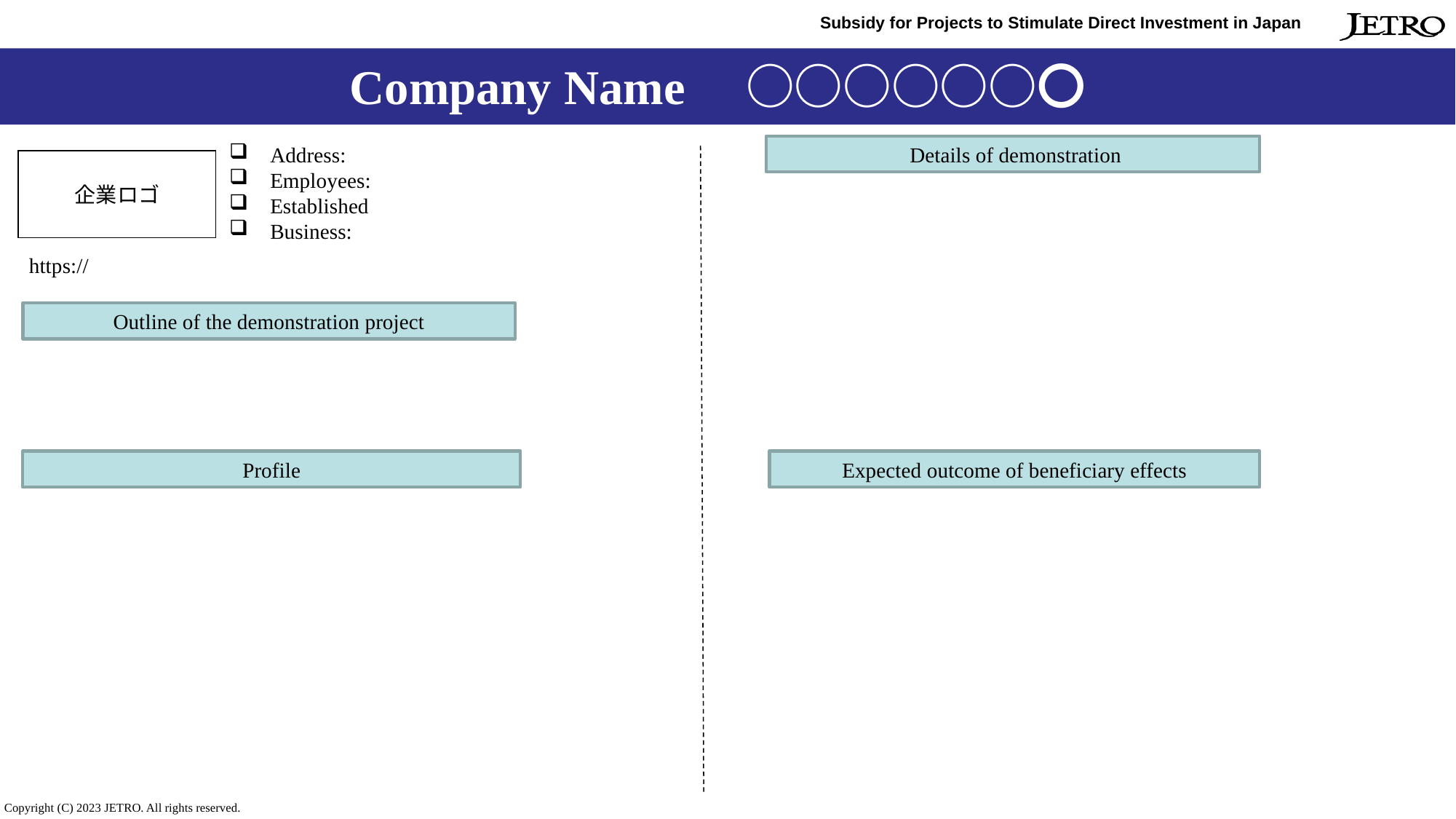

Subsidy for Projects to Stimulate Direct Investment in Japan
# Company Name　○○○○○○〇
Address:
Employees:
Established
Business:
 Details of demonstration

企業ロゴ

https://

Outline of the demonstration project

Profile
Expected outcome of beneficiary effects